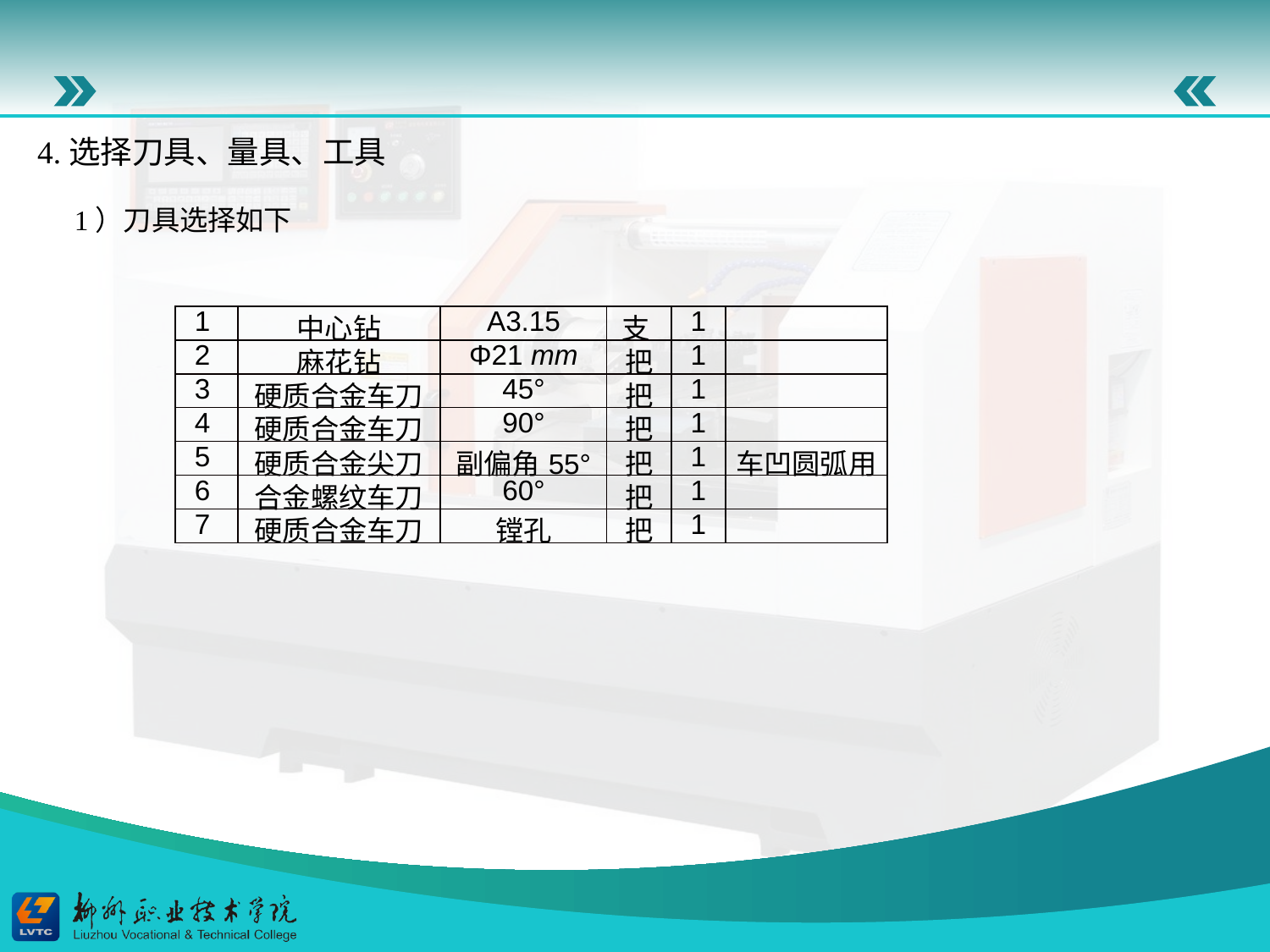

4.选择刀具、量具、工具
1）刀具选择如下
| 1 | 中心钻 | A3.15 | 支 | 1 |  |
| --- | --- | --- | --- | --- | --- |
| 2 | 麻花钻 | Φ21 mm | 把 | 1 |  |
| 3 | 硬质合金车刀 | 45° | 把 | 1 |  |
| 4 | 硬质合金车刀 | 90° | 把 | 1 |  |
| 5 | 硬质合金尖刀 | 副偏角55° | 把 | 1 | 车凹圆弧用 |
| 6 | 合金螺纹车刀 | 60° | 把 | 1 |  |
| 7 | 硬质合金车刀 | 镗孔 | 把 | 1 |  |